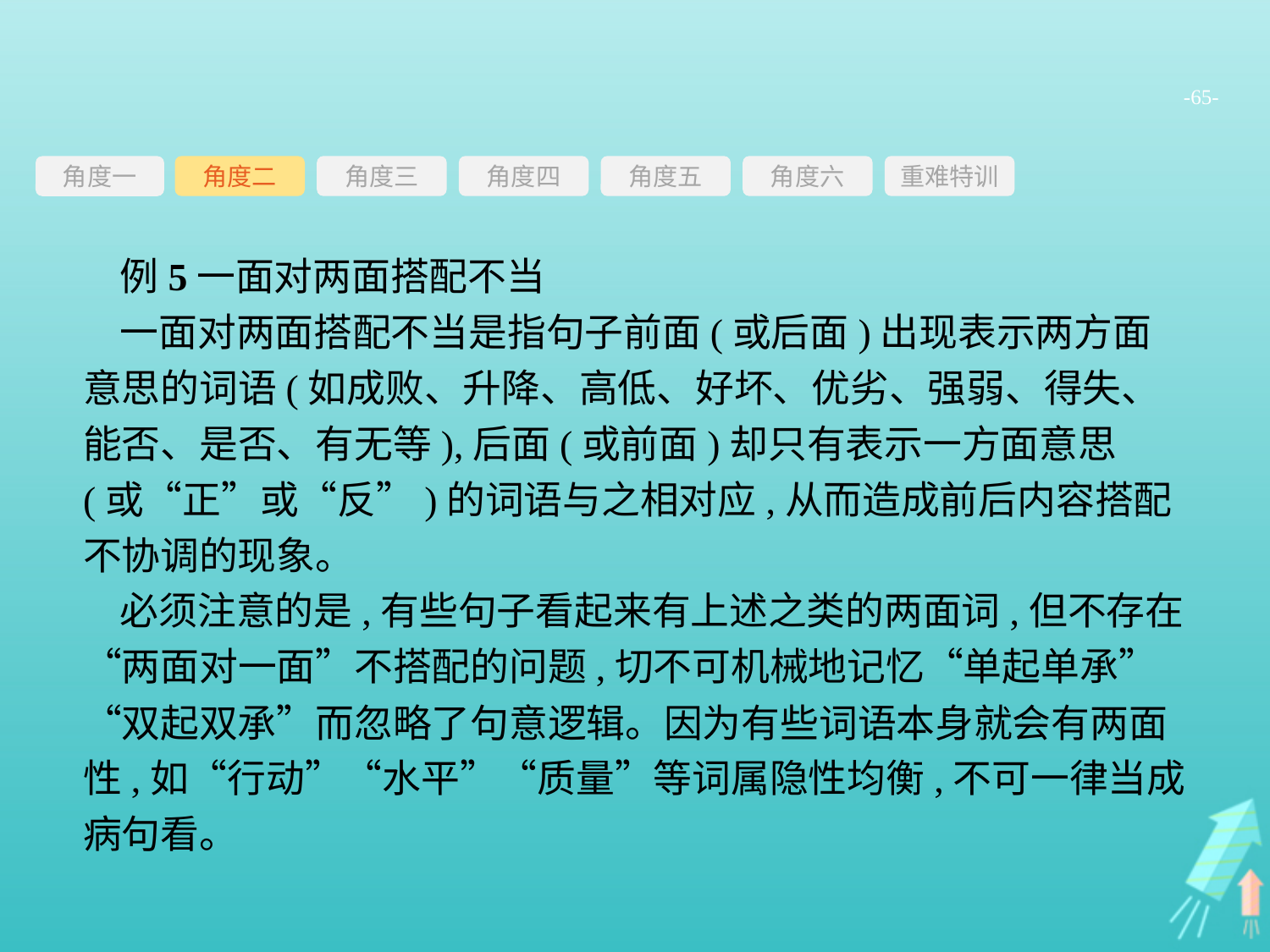

-65-
角度三
角度四
角度五
角度六
重难特训
角度二
角度一
例5一面对两面搭配不当
一面对两面搭配不当是指句子前面(或后面)出现表示两方面意思的词语(如成败、升降、高低、好坏、优劣、强弱、得失、能否、是否、有无等),后面(或前面)却只有表示一方面意思(或“正”或“反”)的词语与之相对应,从而造成前后内容搭配不协调的现象。
必须注意的是,有些句子看起来有上述之类的两面词,但不存在“两面对一面”不搭配的问题,切不可机械地记忆“单起单承”“双起双承”而忽略了句意逻辑。因为有些词语本身就会有两面性,如“行动”“水平”“质量”等词属隐性均衡,不可一律当成病句看。